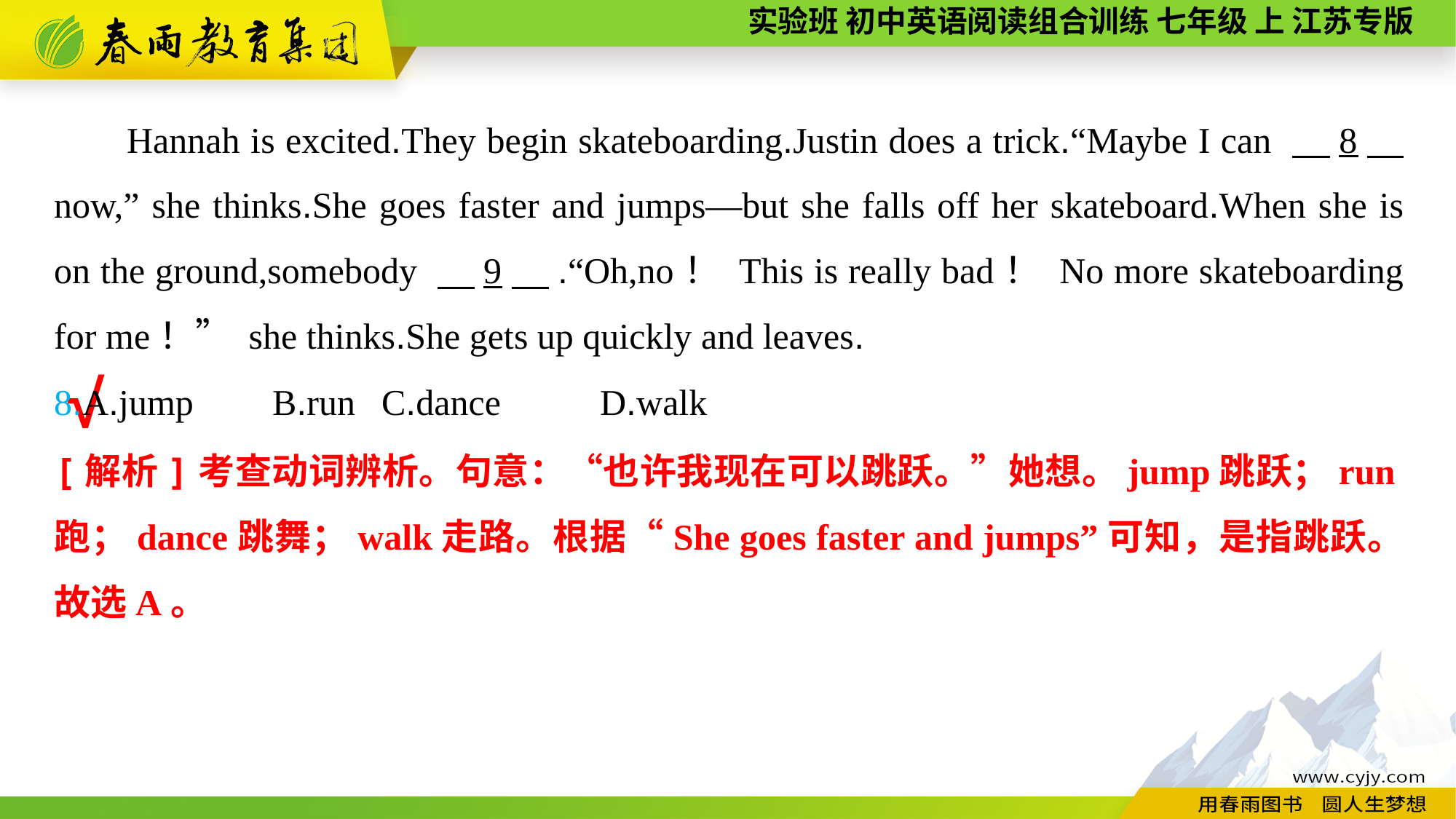

Hannah is excited.They begin skateboarding.Justin does a trick.“Maybe I can 　8　 now,” she thinks.She goes faster and jumps—but she falls off her skateboard.When she is on the ground,somebody 　9　.“Oh,no！ This is really bad！ No more skateboarding for me！” she thinks.She gets up quickly and leaves.
8.A.jump	B.run	C.dance	D.walk
√
[解析]考查动词辨析。句意：“也许我现在可以跳跃。”她想。jump跳跃；run跑；dance跳舞；walk走路。根据“She goes faster and jumps”可知，是指跳跃。故选A。